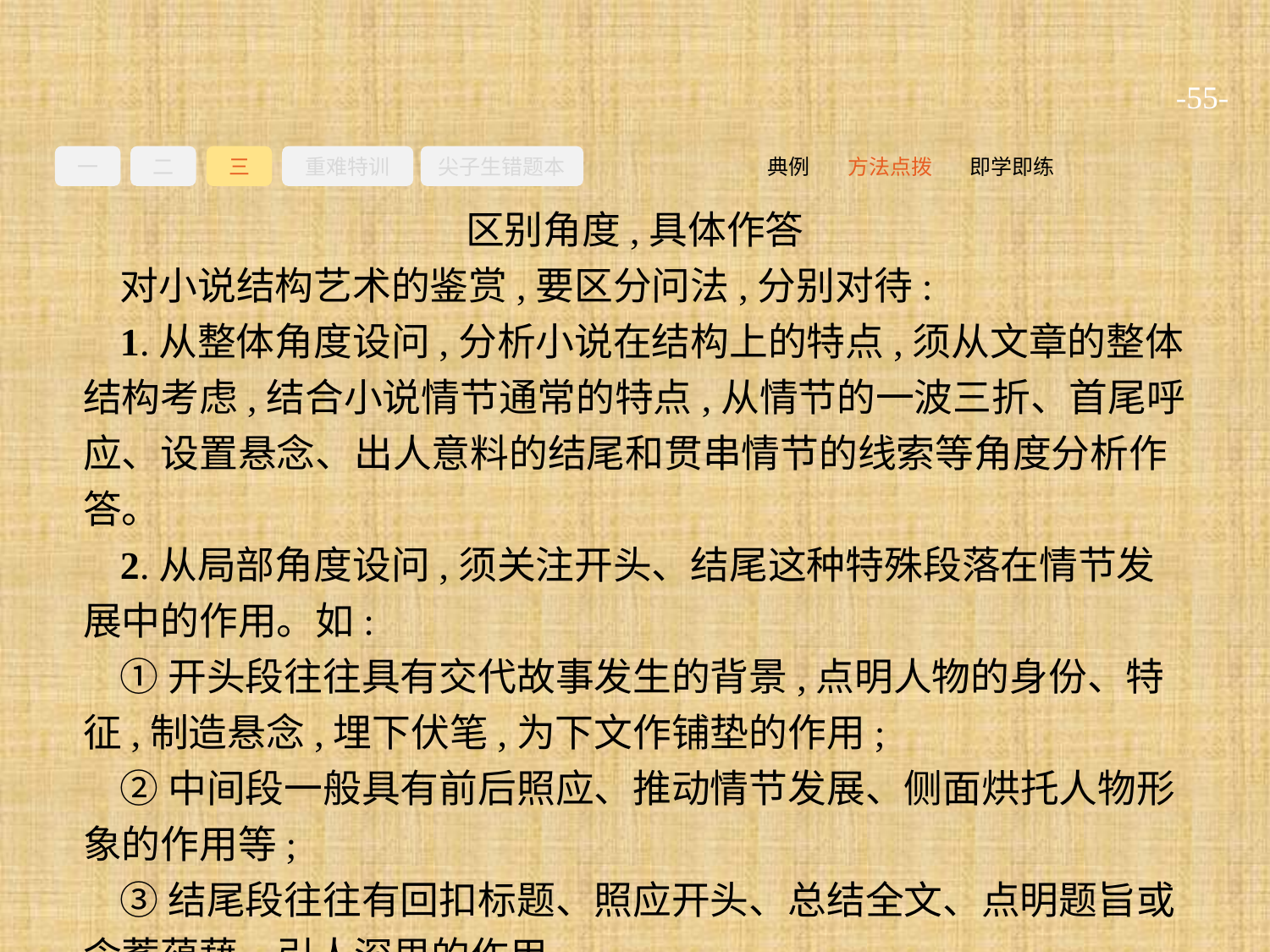

-55-
一
二
三
重难特训
尖子生错题本
即学即练
方法点拨
典例
区别角度,具体作答
对小说结构艺术的鉴赏,要区分问法,分别对待:
1.从整体角度设问,分析小说在结构上的特点,须从文章的整体结构考虑,结合小说情节通常的特点,从情节的一波三折、首尾呼应、设置悬念、出人意料的结尾和贯串情节的线索等角度分析作答。
2.从局部角度设问,须关注开头、结尾这种特殊段落在情节发展中的作用。如:
①开头段往往具有交代故事发生的背景,点明人物的身份、特征,制造悬念,埋下伏笔,为下文作铺垫的作用;
②中间段一般具有前后照应、推动情节发展、侧面烘托人物形象的作用等;
③结尾段往往有回扣标题、照应开头、总结全文、点明题旨或含蓄蕴藉、引人深思的作用。